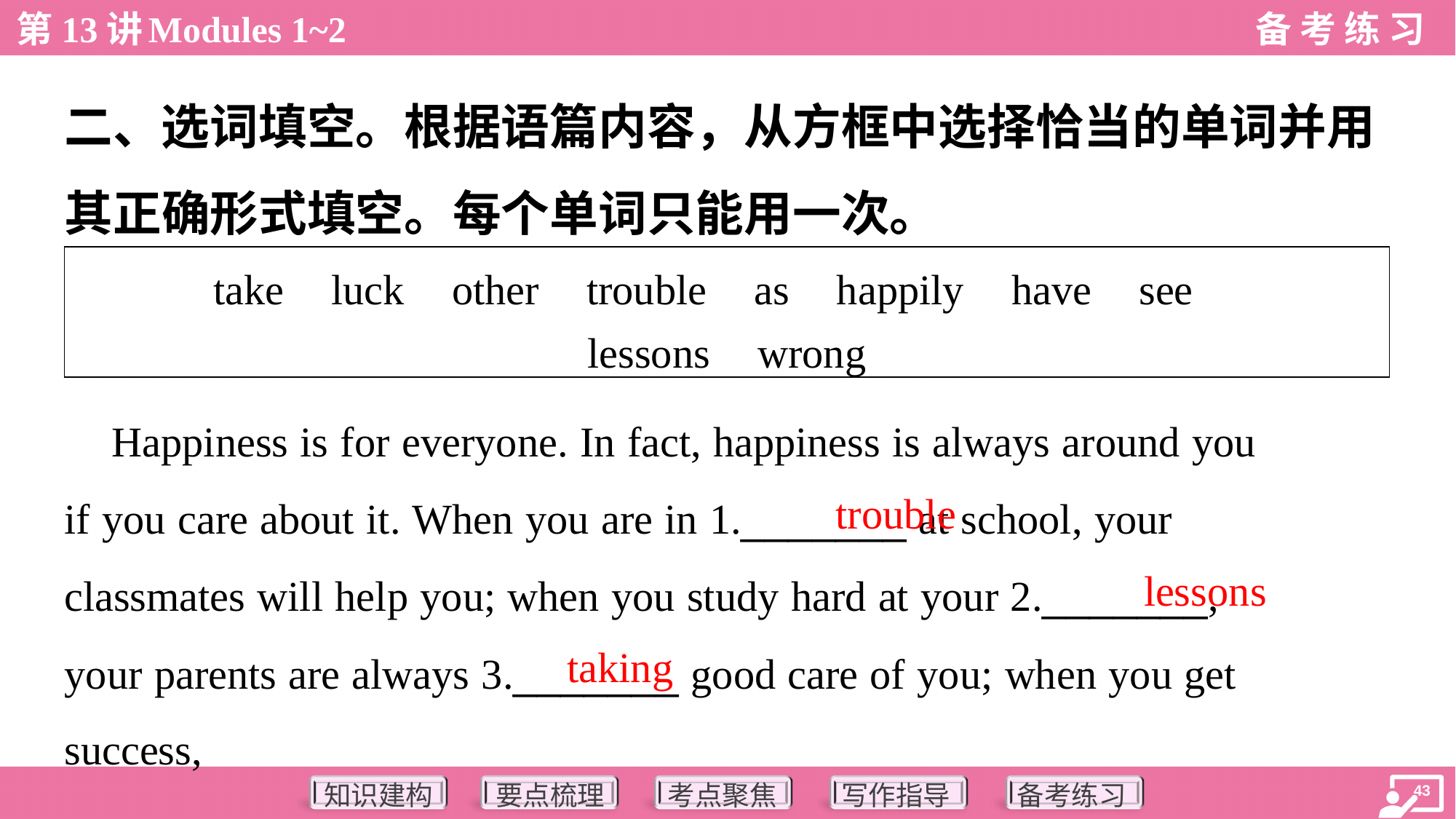

二、选词填空。根据语篇内容，从方框中选择恰当的单词并用
其正确形式填空。每个单词只能用一次。
| take luck other trouble as happily have see lessons wrong |
| --- |
    Happiness is for everyone. In fact, happiness is always around you
if you care about it. When you are in 1._______ at school, your
classmates will help you; when you study hard at your 2._______,
your parents are always 3._______ good care of you; when you get
success,
trouble
lessons
taking